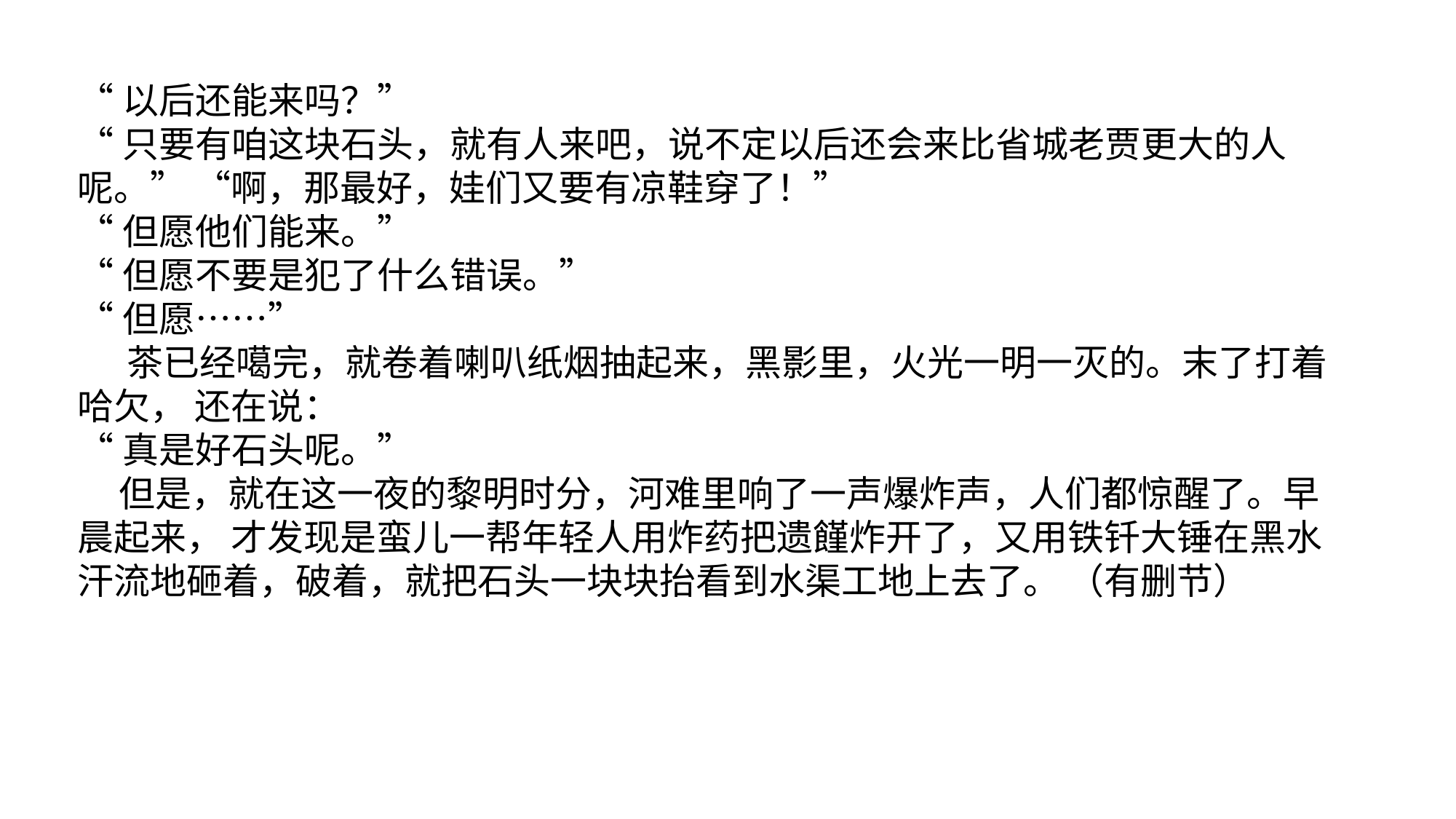

“以后还能来吗？”
“只要有咱这块石头，就有人来吧，说不定以后还会来比省城老贾更大的人呢。” “啊，那最好，娃们又要有凉鞋穿了！”
“但愿他们能来。”
“但愿不要是犯了什么错误。”
“但愿……”
     茶已经噶完，就卷着喇叭纸烟抽起来，黑影里，火光一明一灭的。末了打着哈欠， 还在说：
“真是好石头呢。”
    但是，就在这一夜的黎明时分，河难里响了一声爆炸声，人们都惊醒了。早晨起来， 才发现是蛮儿一帮年轻人用炸药把遗饉炸开了，又用铁钎大锤在黑水汗流地砸着，破着，就把石头一块块抬看到水渠工地上去了。 （有删节）